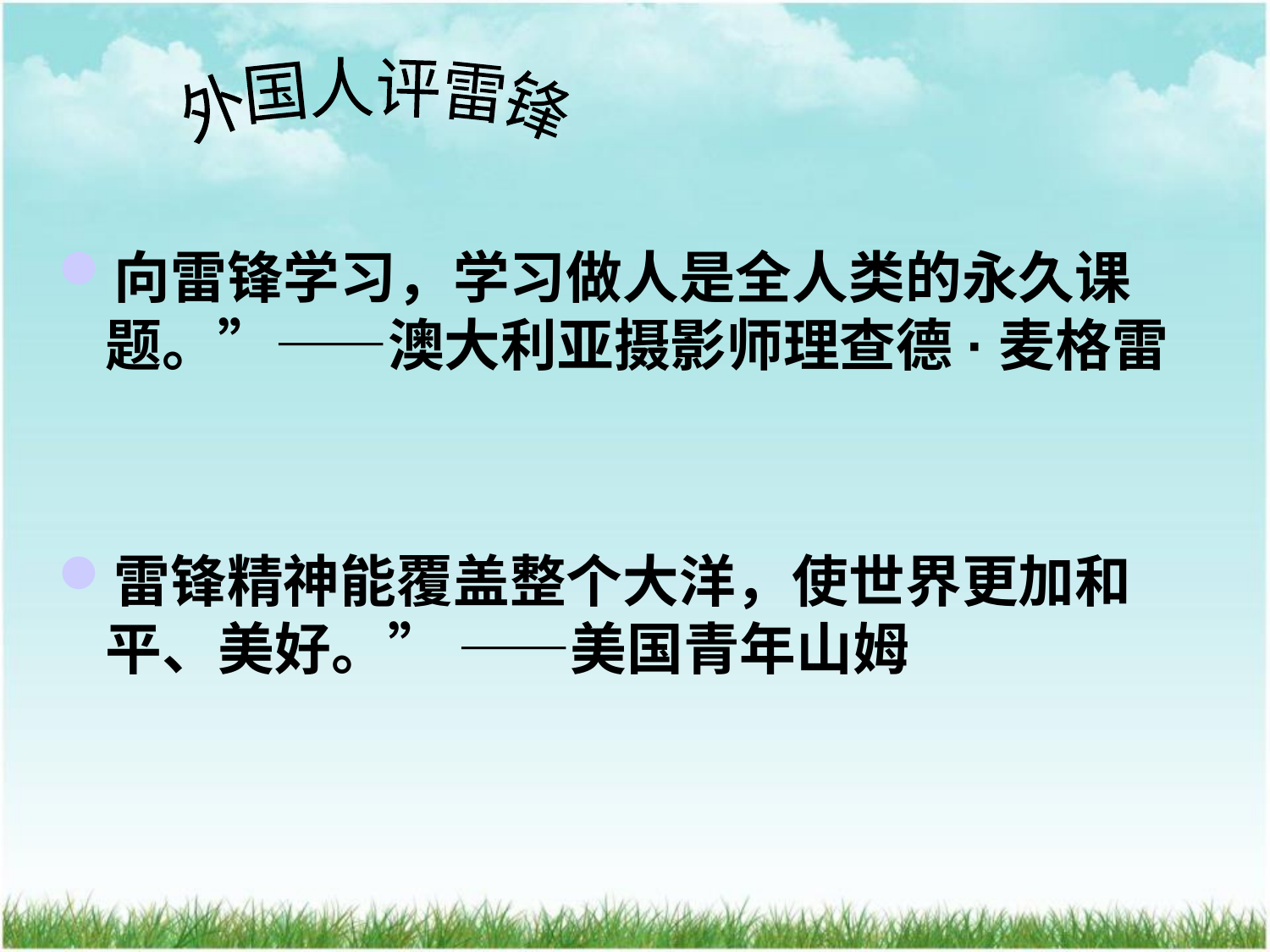

外国人评雷锋

向雷锋学习，学习做人是全人类的永久课题。”——澳大利亚摄影师理查德·麦格雷

雷锋精神能覆盖整个大洋，使世界更加和平、美好。” ——美国青年山姆